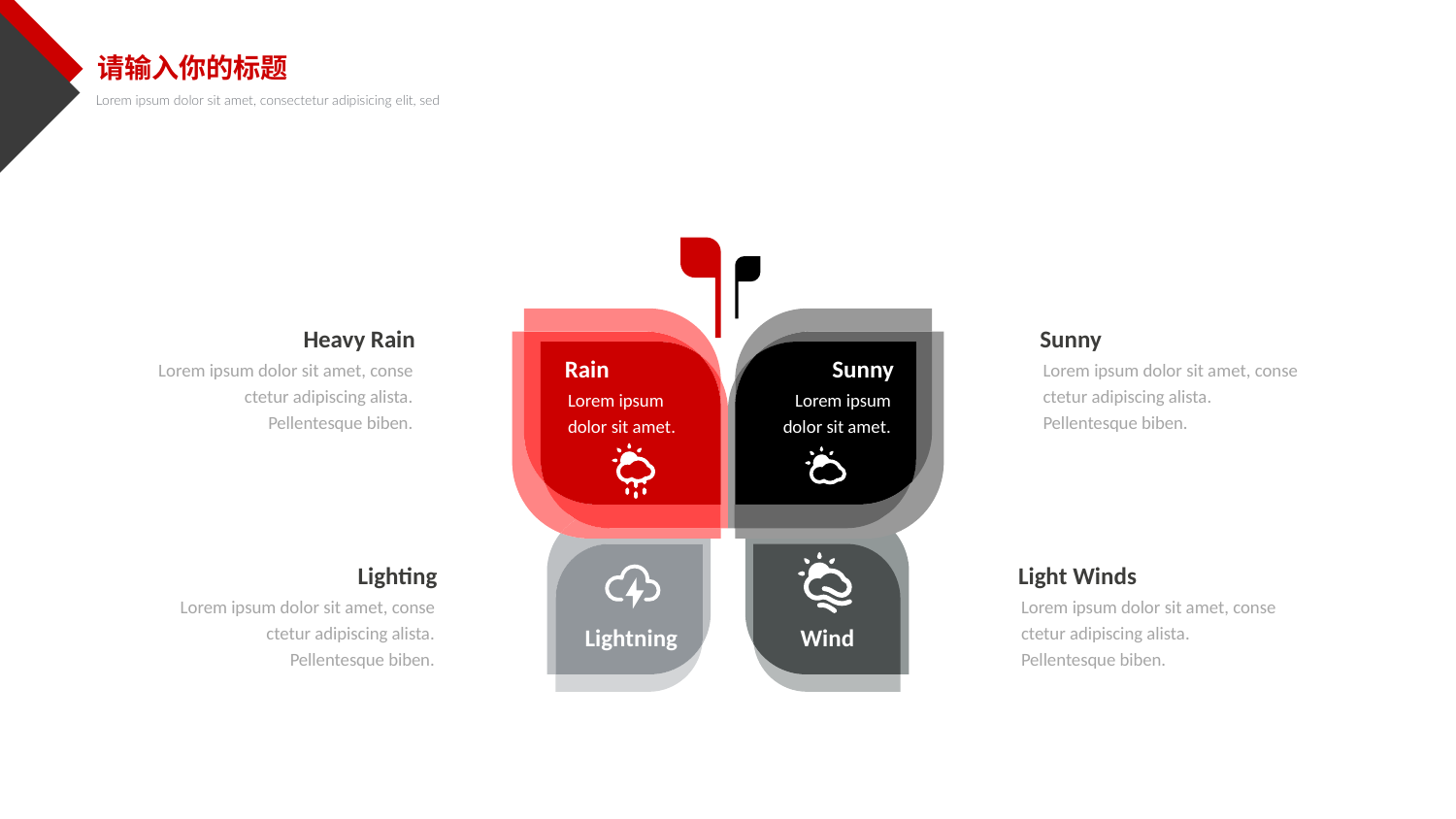

请输入你的标题
Lorem ipsum dolor sit amet, consectetur adipisicing elit, sed

Heavy Rain
Sunny
Rain
Lorem ipsum dolor sit amet.
Sunny
Lorem ipsum dolor sit amet.
Lorem ipsum dolor sit amet, conse ctetur adipiscing alista. Pellentesque biben.
Lorem ipsum dolor sit amet, conse ctetur adipiscing alista. Pellentesque biben.

Lighting
Light Winds

Lorem ipsum dolor sit amet, conse ctetur adipiscing alista. Pellentesque biben.
Lorem ipsum dolor sit amet, conse ctetur adipiscing alista. Pellentesque biben.
Lightning
Wind